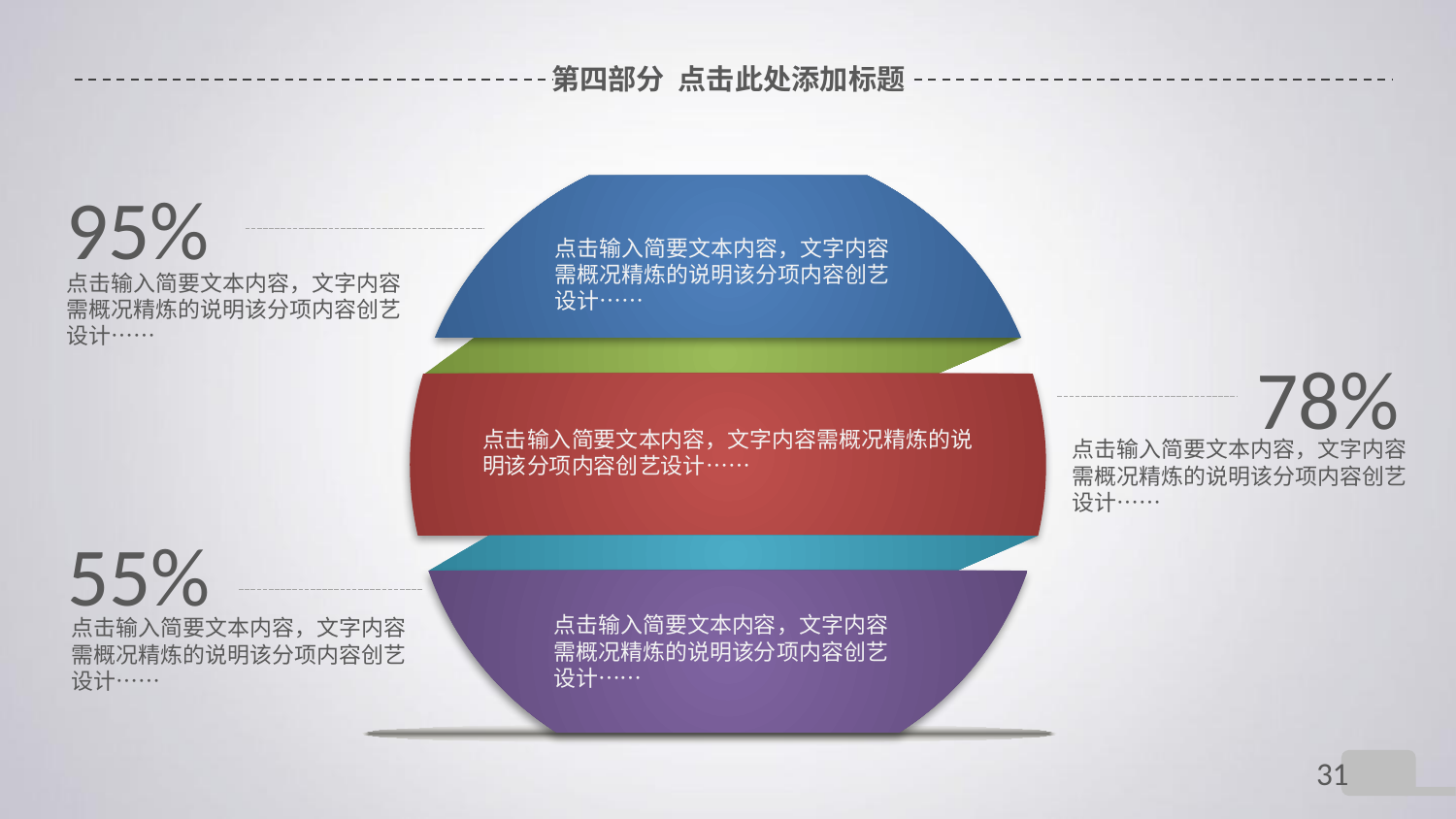

# 第四部分  点击此处添加标题
95%

点击输入简要文本内容，文字内容需概况精炼的说明该分项内容创艺设计……
点击输入简要文本内容，文字内容需概况精炼的说明该分项内容创艺设计……

78%

点击输入简要文本内容，文字内容需概况精炼的说明该分项内容创艺设计……
点击输入简要文本内容，文字内容需概况精炼的说明该分项内容创艺设计……
55%

点击输入简要文本内容，文字内容需概况精炼的说明该分项内容创艺设计……
点击输入简要文本内容，文字内容需概况精炼的说明该分项内容创艺设计……